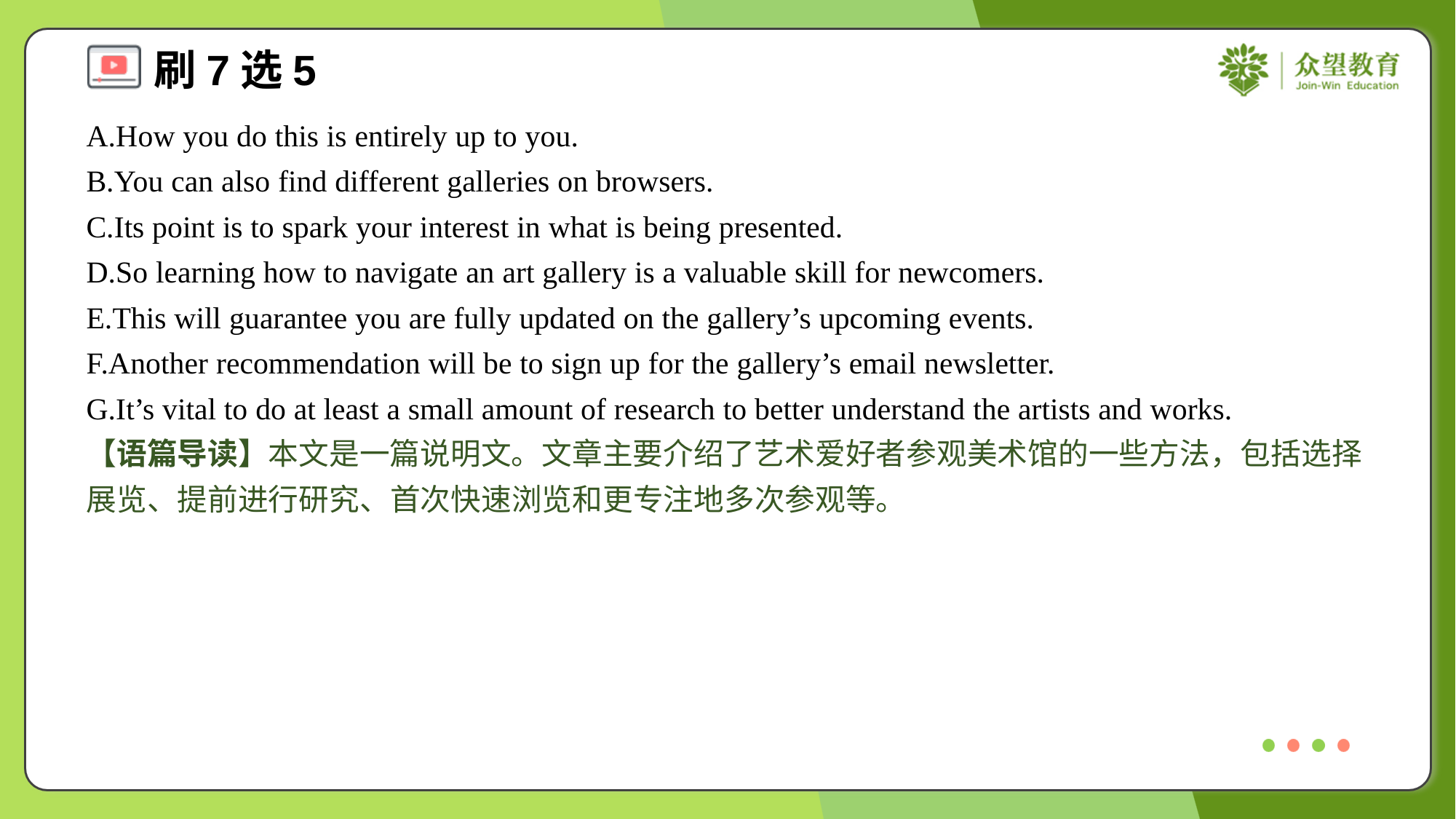

A.How you do this is entirely up to you.
B.You can also find different galleries on browsers.
C.Its point is to spark your interest in what is being presented.
D.So learning how to navigate an art gallery is a valuable skill for newcomers.
E.This will guarantee you are fully updated on the gallery’s upcoming events.
F.Another recommendation will be to sign up for the gallery’s email newsletter.
G.It’s vital to do at least a small amount of research to better understand the artists and works.
【语篇导读】本文是一篇说明文。文章主要介绍了艺术爱好者参观美术馆的一些方法，包括选择展览、提前进行研究、首次快速浏览和更专注地多次参观等。